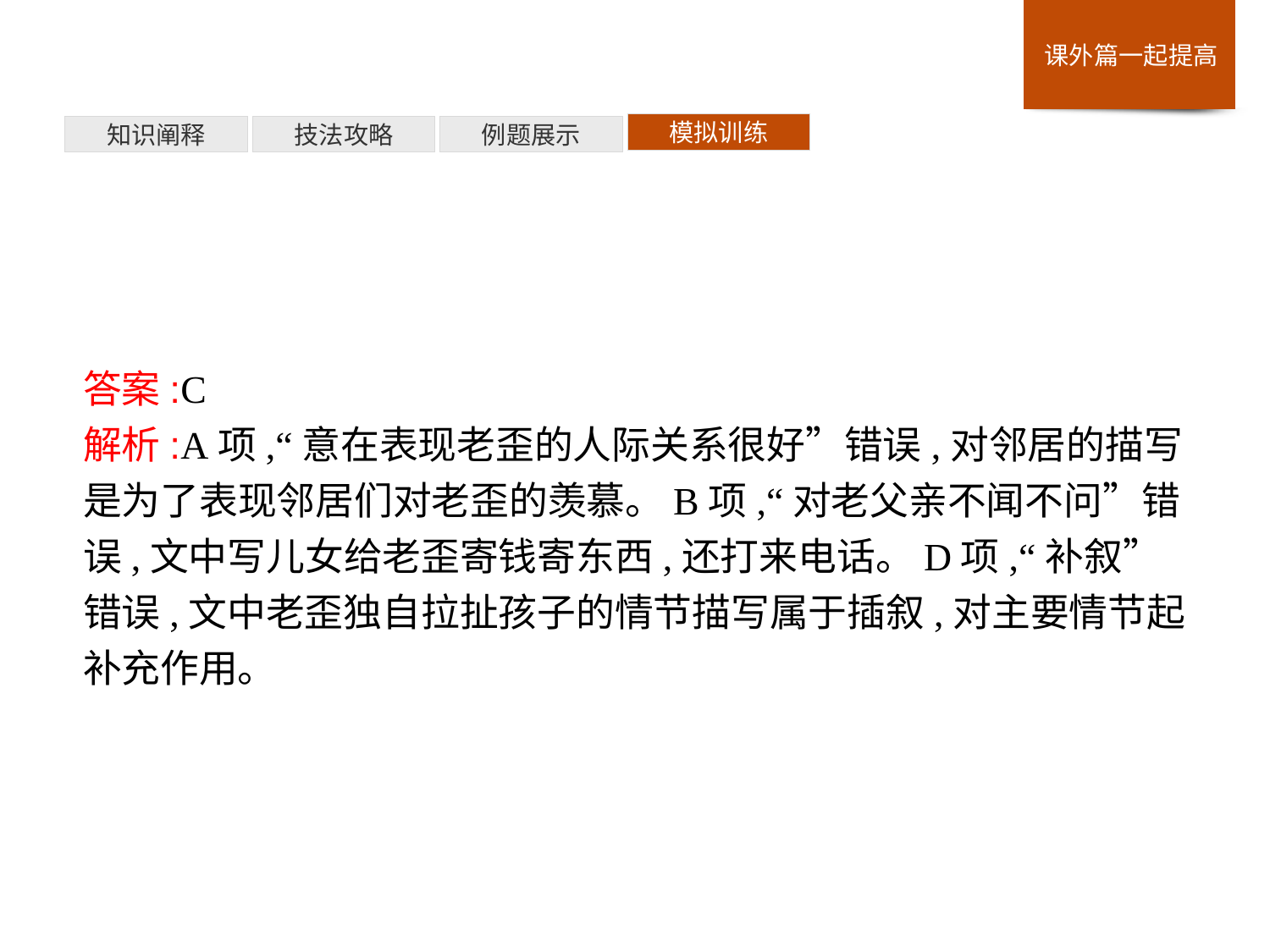

模拟训练
例题展示
技法攻略
知识阐释
答案:C
解析:A项,“意在表现老歪的人际关系很好”错误,对邻居的描写是为了表现邻居们对老歪的羡慕。B项,“对老父亲不闻不问”错误,文中写儿女给老歪寄钱寄东西,还打来电话。D项,“补叙”错误,文中老歪独自拉扯孩子的情节描写属于插叙,对主要情节起补充作用。